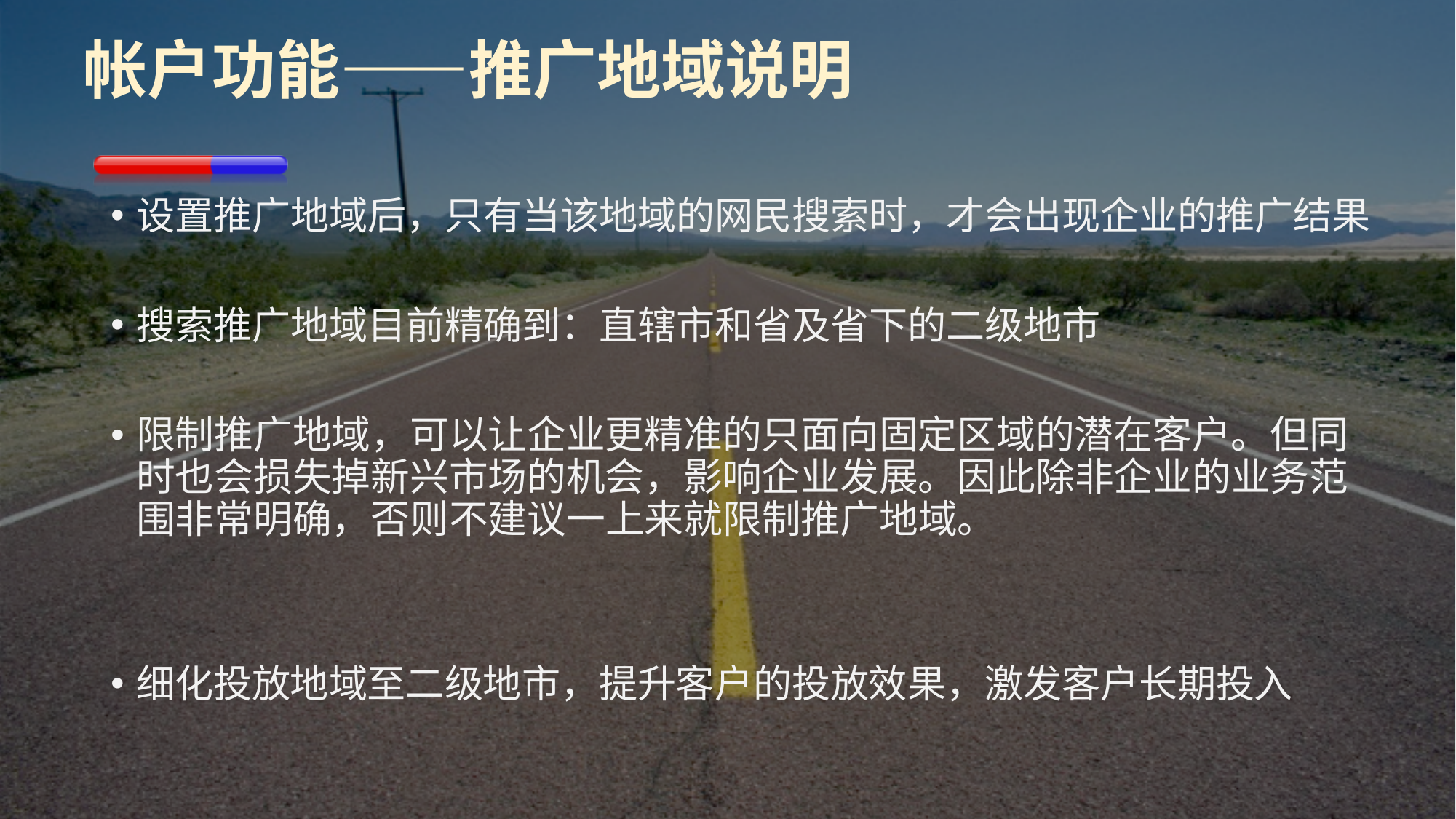

# 帐户功能——推广地域说明
设置推广地域后，只有当该地域的网民搜索时，才会出现企业的推广结果

搜索推广地域目前精确到：直辖市和省及省下的二级地市

限制推广地域，可以让企业更精准的只面向固定区域的潜在客户。但同时也会损失掉新兴市场的机会，影响企业发展。因此除非企业的业务范围非常明确，否则不建议一上来就限制推广地域。

细化投放地域至二级地市，提升客户的投放效果，激发客户长期投入